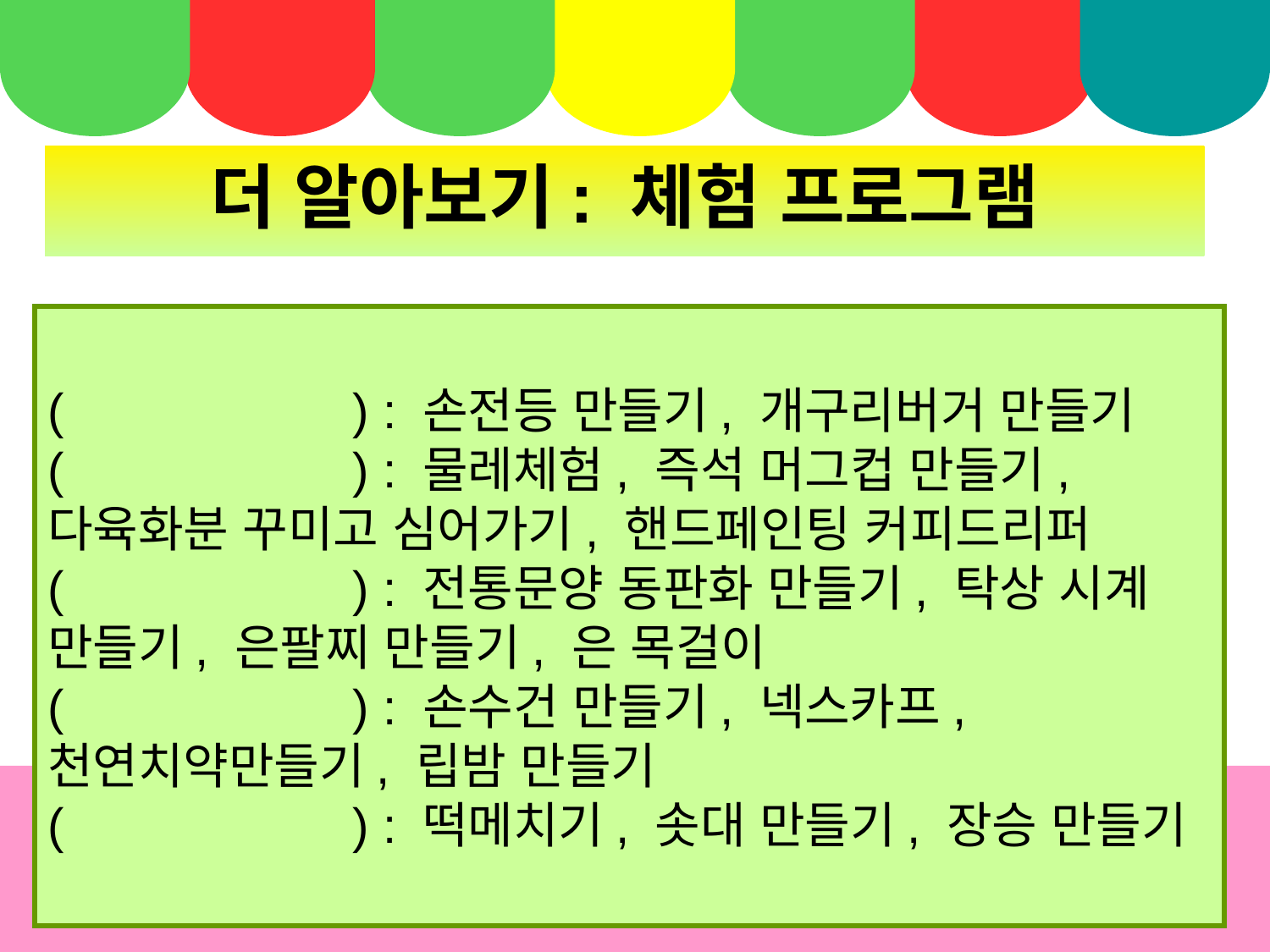

더 알아보기: 체험 프로그램
(                     ) : 손전등 만들기, 개구리버거 만들기
(                     ) : 물레체험, 즉석 머그컵 만들기, 다육화분 꾸미고 심어가기, 핸드페인팅 커피드리퍼
(                     ) : 전통문양 동판화 만들기, 탁상 시계 만들기, 은팔찌 만들기, 은 목걸이
(                     ) : 손수건 만들기, 넥스카프, 천연치약만들기, 립밤 만들기
(                     ) : 떡메치기, 솟대 만들기, 장승 만들기